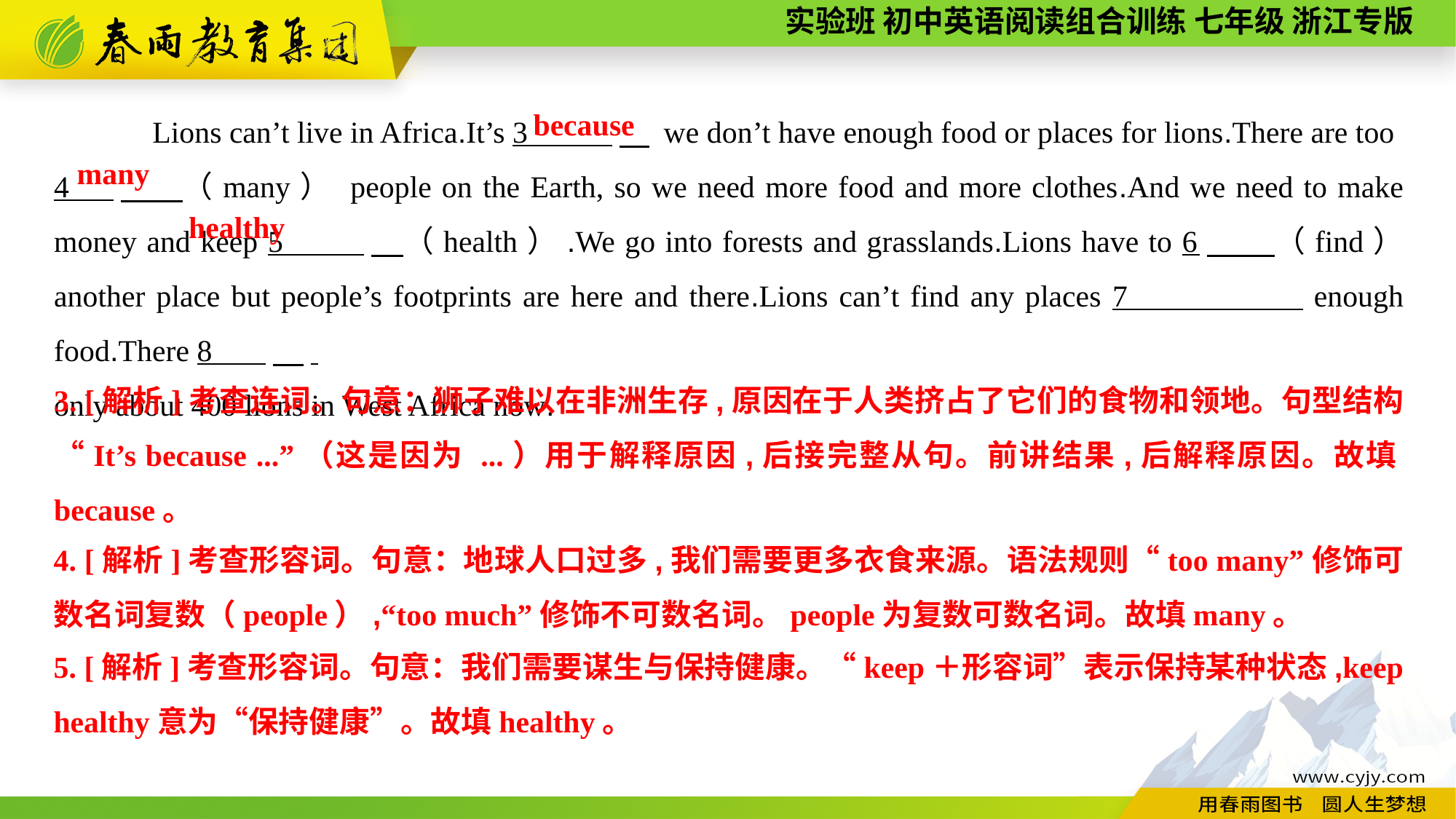

Lions can’t live in Africa.It’s 3           　 we don’t have enough food or places for lions.There are too
4    　   （many） people on the Earth, so we need more food and more clothes.And we need to make money and keep 5        　（health）.We go into forests and grasslands.Lions have to 6　    （find） another place but people’s footprints are here and there.Lions can’t find any places 7                 enough food.There 8       　.
only about 400 lions in West Africa now.
because
many
healthy
3. [解析]考查连词。句意：狮子难以在非洲生存,原因在于人类挤占了它们的食物和领地。句型结构“It’s because ...”（这是因为 ...）用于解释原因,后接完整从句。前讲结果,后解释原因。故填because。
4. [解析]考查形容词。句意：地球人口过多,我们需要更多衣食来源。语法规则“too many”修饰可数名词复数（people）,“too much”修饰不可数名词。people为复数可数名词。故填many。
5. [解析]考查形容词。句意：我们需要谋生与保持健康。“keep＋形容词”表示保持某种状态,keep healthy意为“保持健康”。故填healthy。